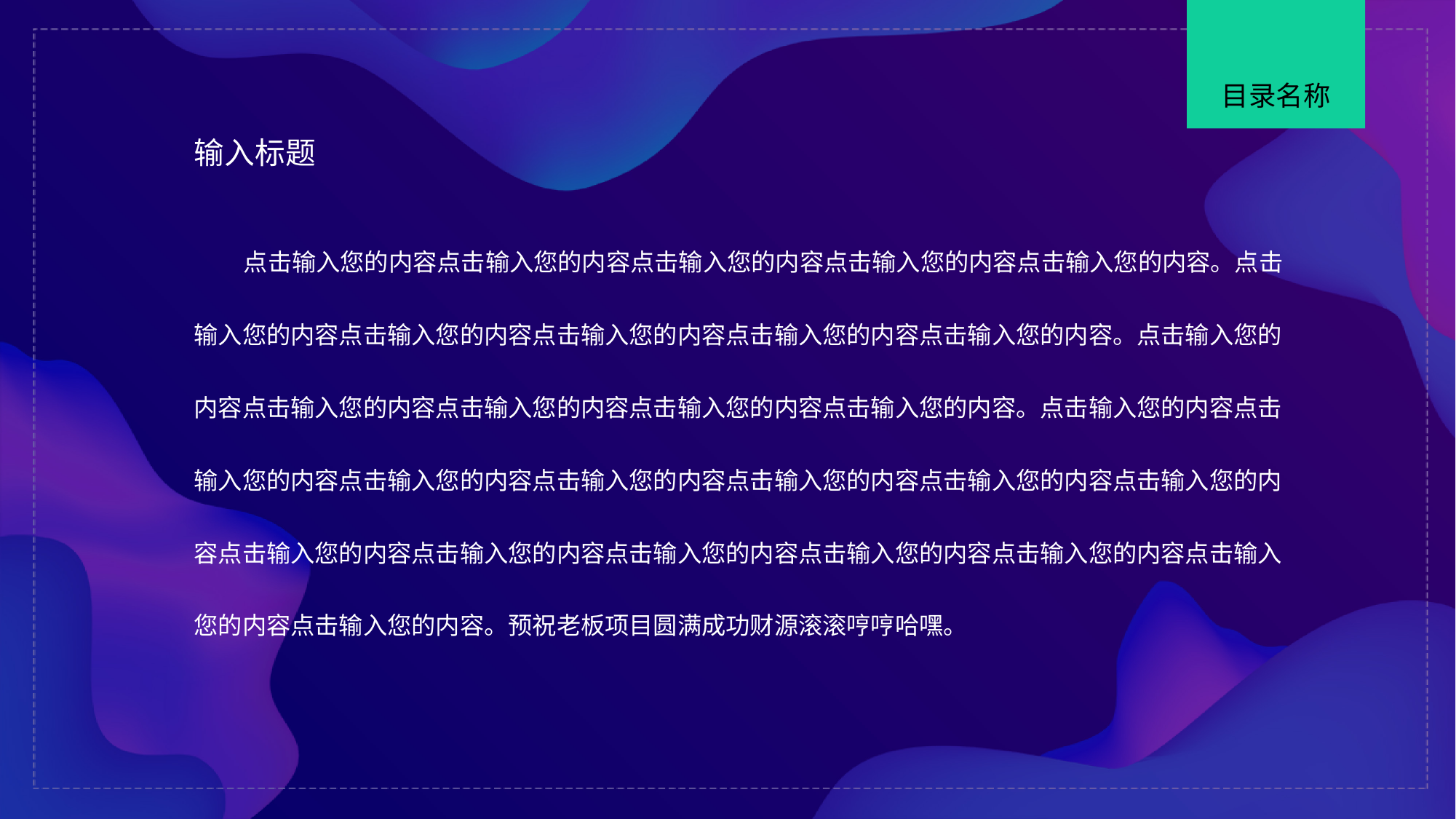

目录名称
输入标题
        点击输入您的内容点击输入您的内容点击输入您的内容点击输入您的内容点击输入您的内容。点击输入您的内容点击输入您的内容点击输入您的内容点击输入您的内容点击输入您的内容。点击输入您的内容点击输入您的内容点击输入您的内容点击输入您的内容点击输入您的内容。点击输入您的内容点击输入您的内容点击输入您的内容点击输入您的内容点击输入您的内容点击输入您的内容点击输入您的内容点击输入您的内容点击输入您的内容点击输入您的内容点击输入您的内容点击输入您的内容点击输入您的内容点击输入您的内容。预祝老板项目圆满成功财源滚滚哼哼哈嘿。